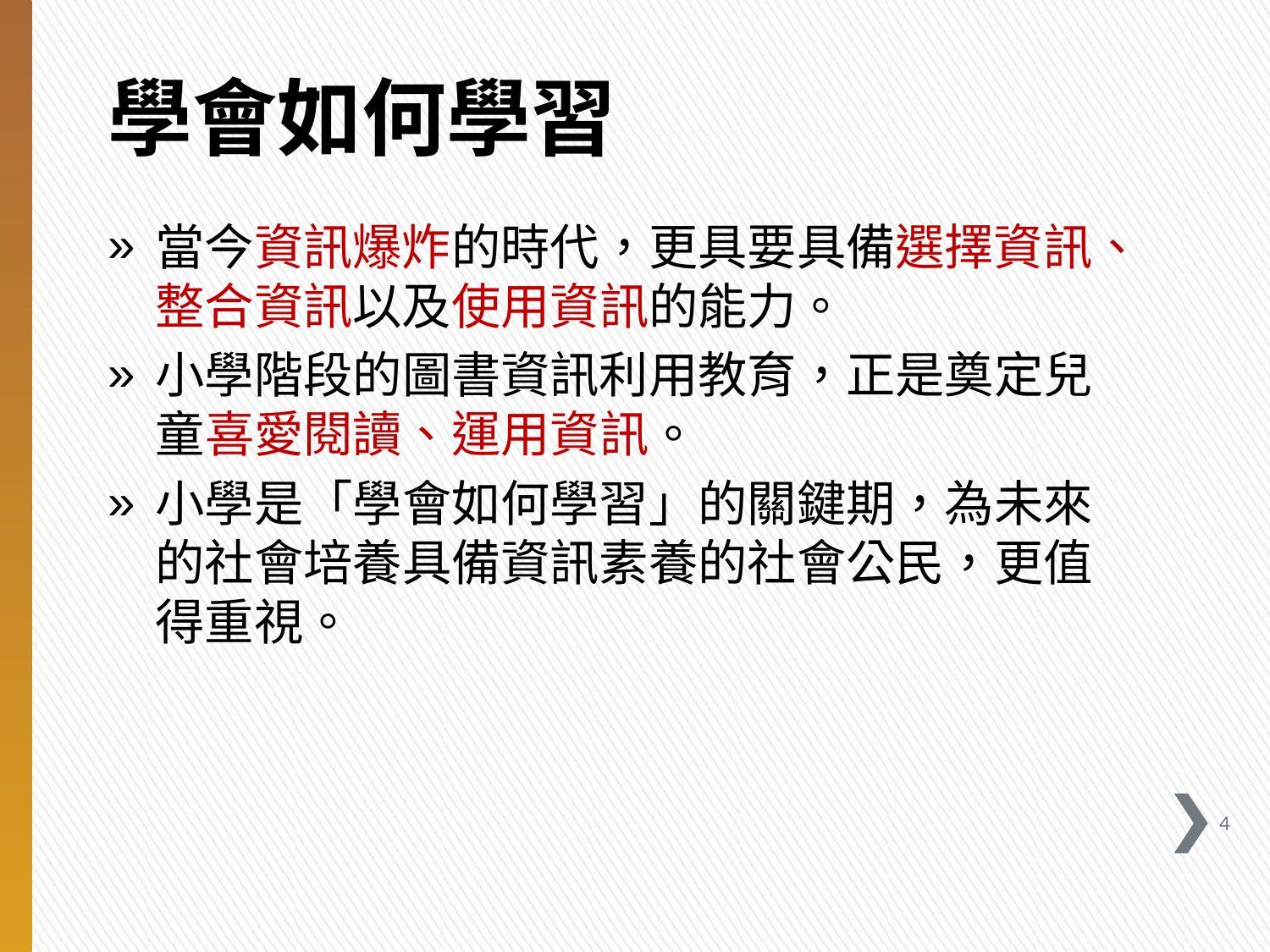

# 學會如何學習
當今資訊爆炸的時代，更具要具備選擇資訊、整合資訊以及使用資訊的能力。
小學階段的圖書資訊利用教育，正是奠定兒童喜愛閱讀、運用資訊。
小學是「學會如何學習」的關鍵期，為未來的社會培養具備資訊素養的社會公民，更值得重視。

4